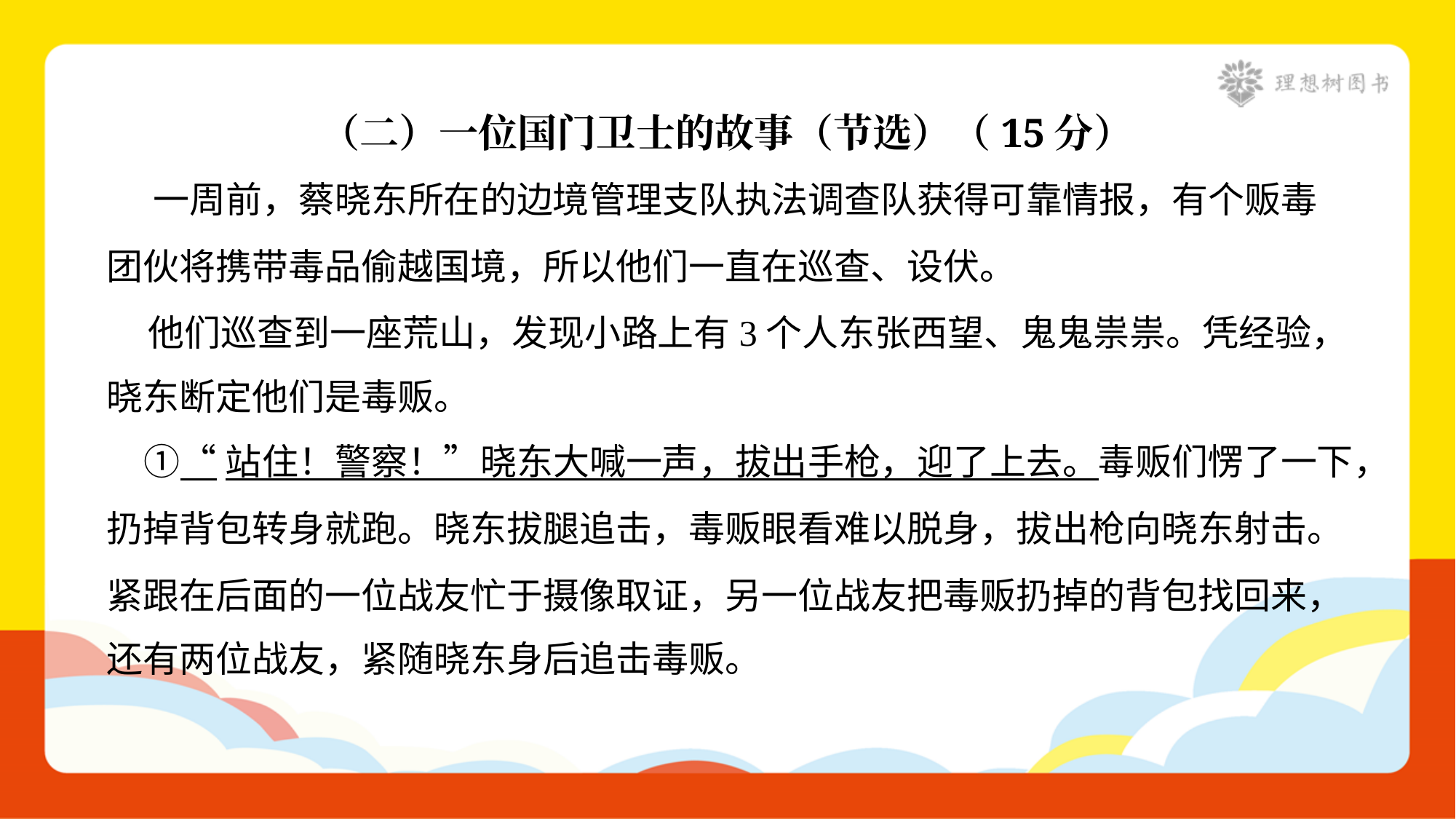

（二）一位国门卫士的故事（节选）（15分）
    一周前，蔡晓东所在的边境管理支队执法调查队获得可靠情报，有个贩毒
团伙将携带毒品偷越国境，所以他们一直在巡查、设伏。
    他们巡查到一座荒山，发现小路上有3个人东张西望、鬼鬼祟祟。凭经验，
晓东断定他们是毒贩。
    ①“站住！警察！”晓东大喊一声，拔出手枪，迎了上去。毒贩们愣了一下，
扔掉背包转身就跑。晓东拔腿追击，毒贩眼看难以脱身，拔出枪向晓东射击。
紧跟在后面的一位战友忙于摄像取证，另一位战友把毒贩扔掉的背包找回来，
还有两位战友，紧随晓东身后追击毒贩。